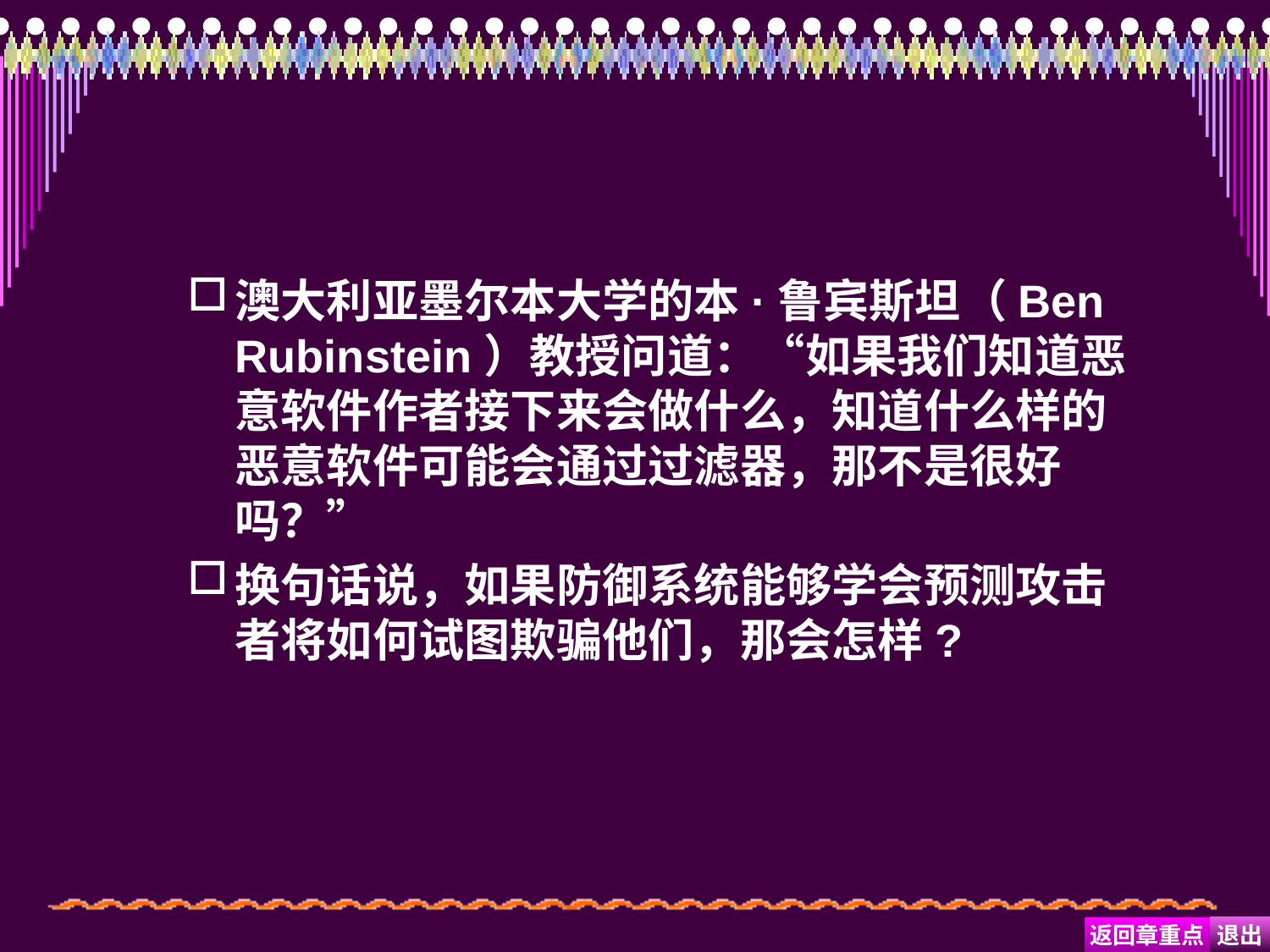

#
澳大利亚墨尔本大学的本·鲁宾斯坦（Ben Rubinstein）教授问道：“如果我们知道恶意软件作者接下来会做什么，知道什么样的恶意软件可能会通过过滤器，那不是很好吗？”
换句话说，如果防御系统能够学会预测攻击者将如何试图欺骗他们，那会怎样?